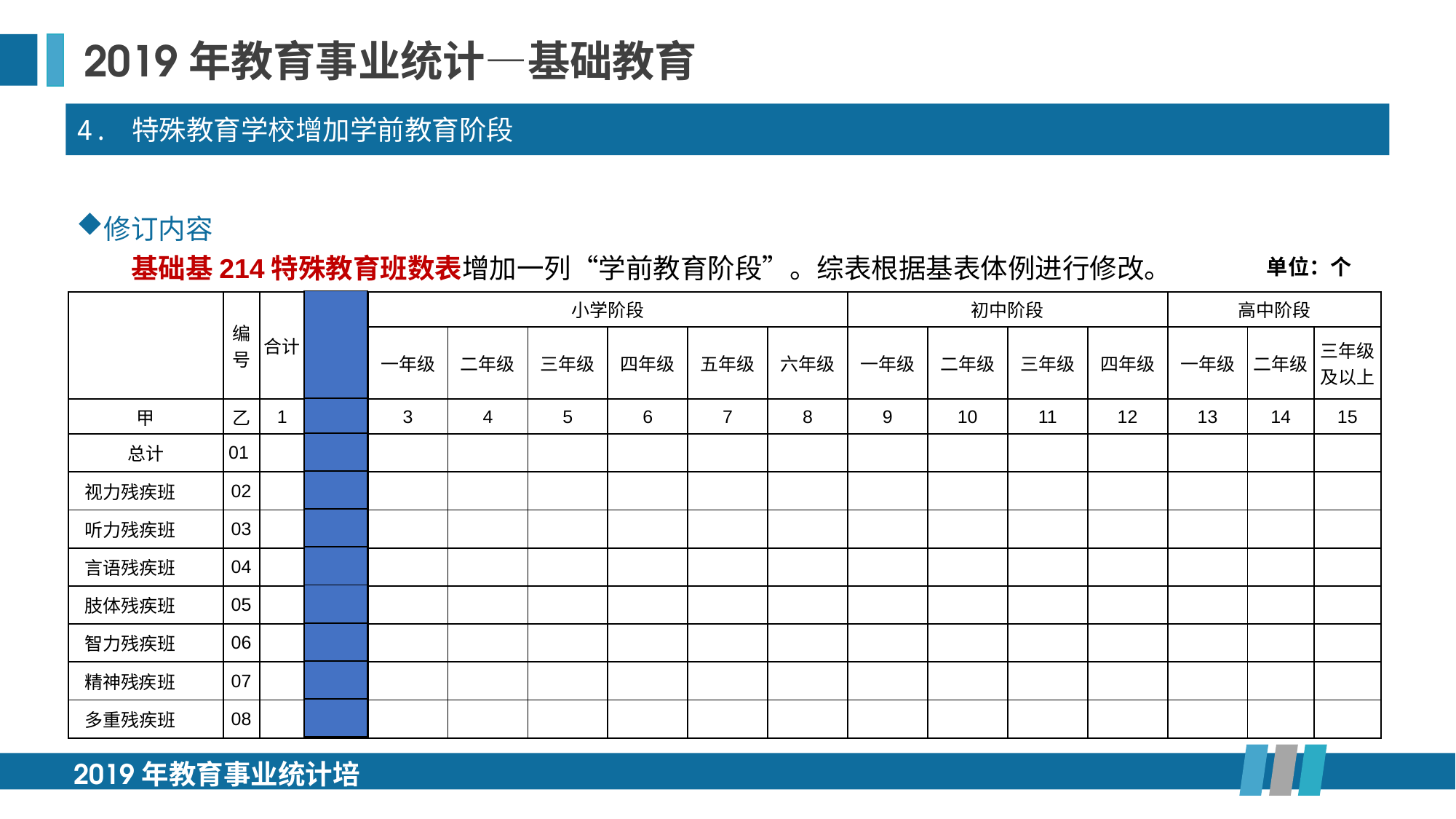

2019年教育事业统计—基础教育

4. 特殊教育学校增加学前教育阶段
修订内容
基础基214特殊教育班数表增加一列“学前教育阶段”。综表根据基表体例进行修改。
单位：个
|  |
| --- |
|  |
|  |
|  |
|  |
|  |
|  |
|  |
|  |
|  |
|  | 编号 | 合计 | 学前教育阶段 | 小学阶段 |  |  |  |  |  | 初中阶段 |  |  |  | 高中阶段 |  |  |
| --- | --- | --- | --- | --- | --- | --- | --- | --- | --- | --- | --- | --- | --- | --- | --- | --- |
|  |  |  |  | 一年级 | 二年级 | 三年级 | 四年级 | 五年级 | 六年级 | 一年级 | 二年级 | 三年级 | 四年级 | 一年级 | 二年级 | 三年级及以上 |
| 甲 | 乙 | 1 | 2 | 3 | 4 | 5 | 6 | 7 | 8 | 9 | 10 | 11 | 12 | 13 | 14 | 15 |
| 总计 | 01 |  |  |  |  |  |  |  |  |  |  |  |  |  |  |  |
| 视力残疾班 | 02 |  |  |  |  |  |  |  |  |  |  |  |  |  |  |  |
| 听力残疾班 | 03 |  |  |  |  |  |  |  |  |  |  |  |  |  |  |  |
| 言语残疾班 | 04 |  |  |  |  |  |  |  |  |  |  |  |  |  |  |  |
| 肢体残疾班 | 05 |  |  |  |  |  |  |  |  |  |  |  |  |  |  |  |
| 智力残疾班 | 06 |  |  |  |  |  |  |  |  |  |  |  |  |  |  |  |
| 精神残疾班 | 07 |  |  |  |  |  |  |  |  |  |  |  |  |  |  |  |
| 多重残疾班 | 08 |  |  |  |  |  |  |  |  |  |  |  |  |  |  |  |

2019年教育事业统计培训